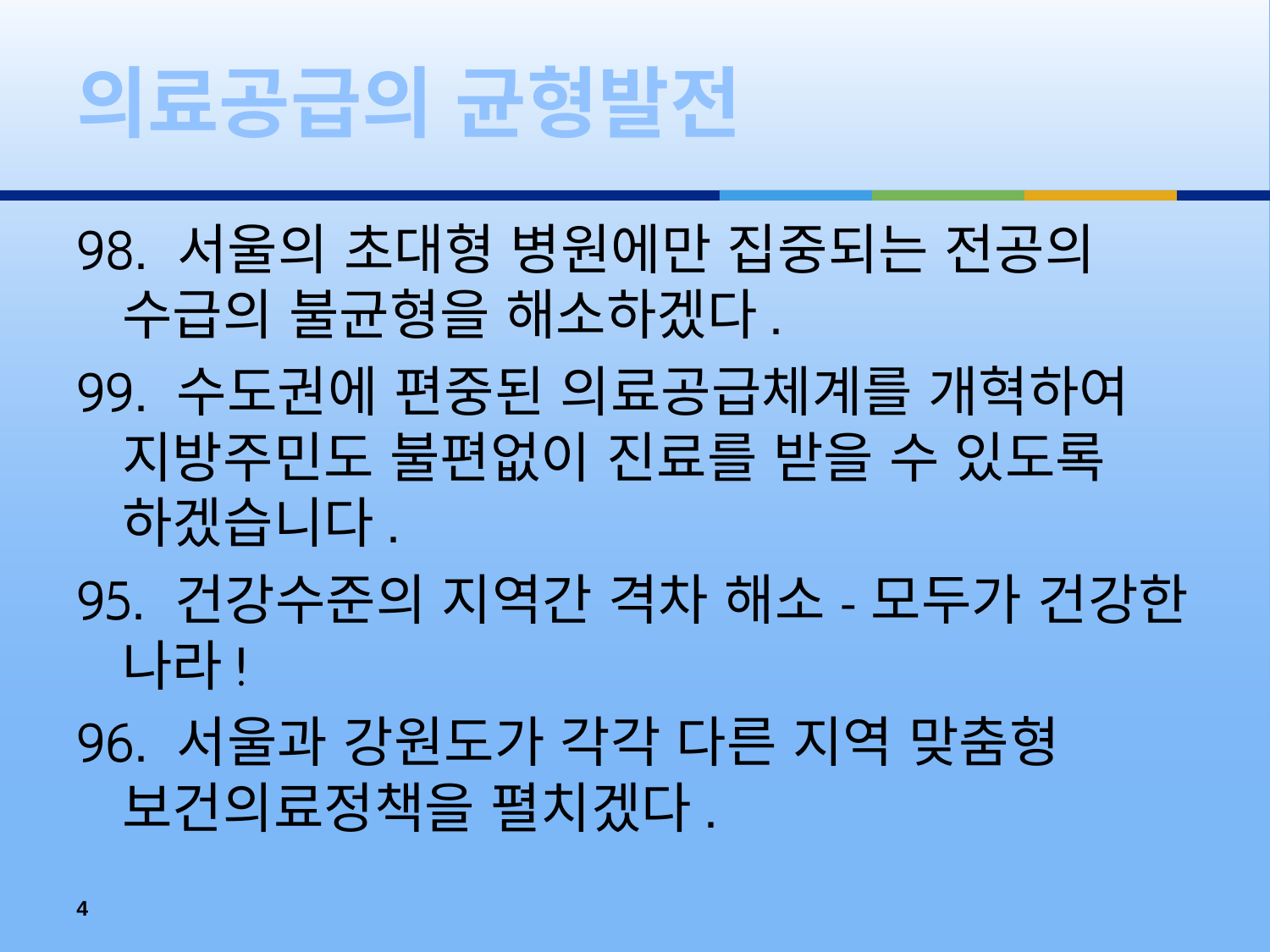

# 의료공급의 균형발전
98. 서울의 초대형 병원에만 집중되는 전공의 수급의 불균형을 해소하겠다.
99. 수도권에 편중된 의료공급체계를 개혁하여 지방주민도 불편없이 진료를 받을 수 있도록 하겠습니다.
95. 건강수준의 지역간 격차 해소-모두가 건강한 나라!
96. 서울과 강원도가 각각 다른 지역 맞춤형 보건의료정책을 펼치겠다.
4